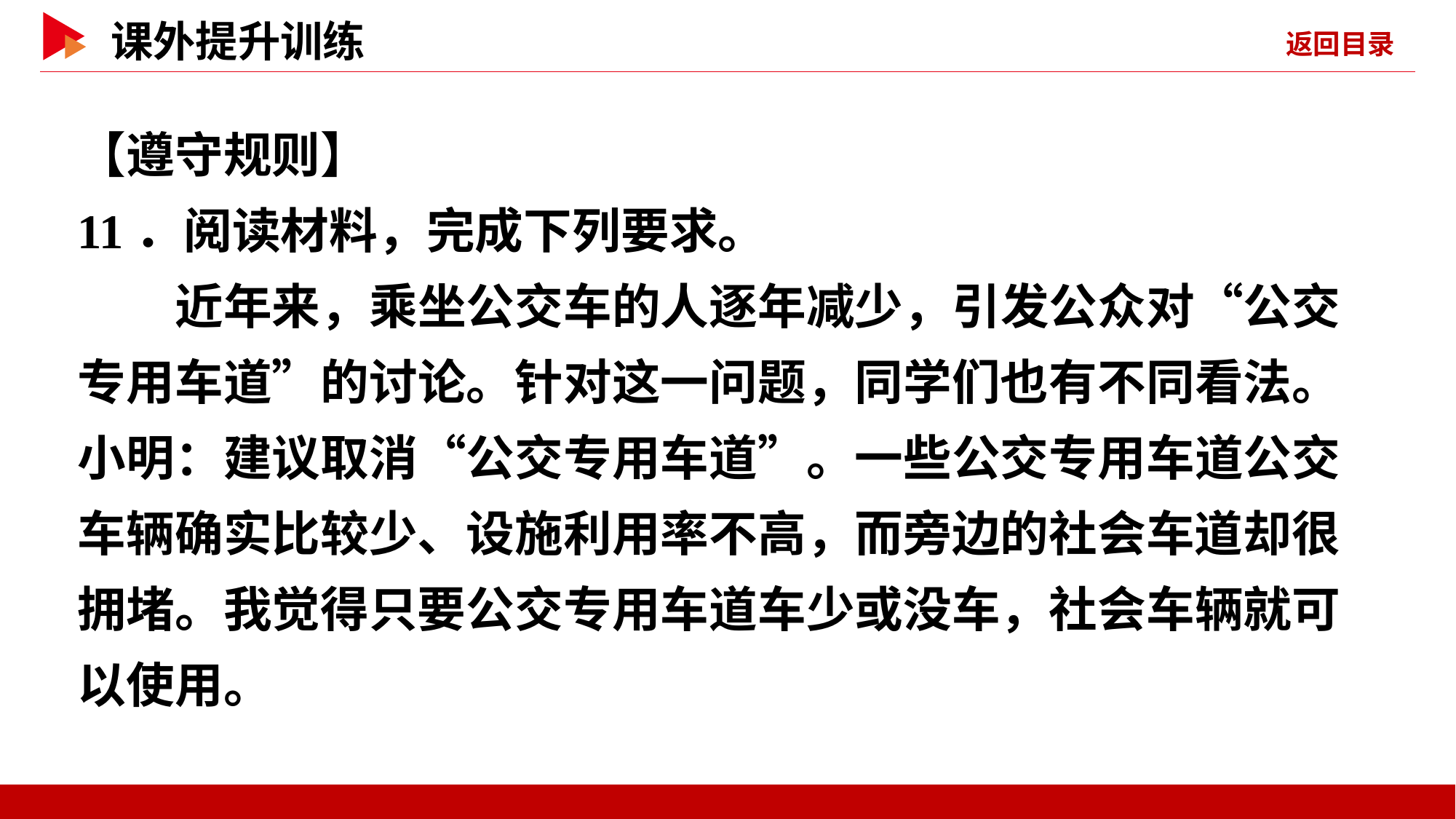

【遵守规则】
11．阅读材料，完成下列要求。
　　近年来，乘坐公交车的人逐年减少，引发公众对“公交专用车道”的讨论。针对这一问题，同学们也有不同看法。
小明：建议取消“公交专用车道”。一些公交专用车道公交车辆确实比较少、设施利用率不高，而旁边的社会车道却很拥堵。我觉得只要公交专用车道车少或没车，社会车辆就可以使用。